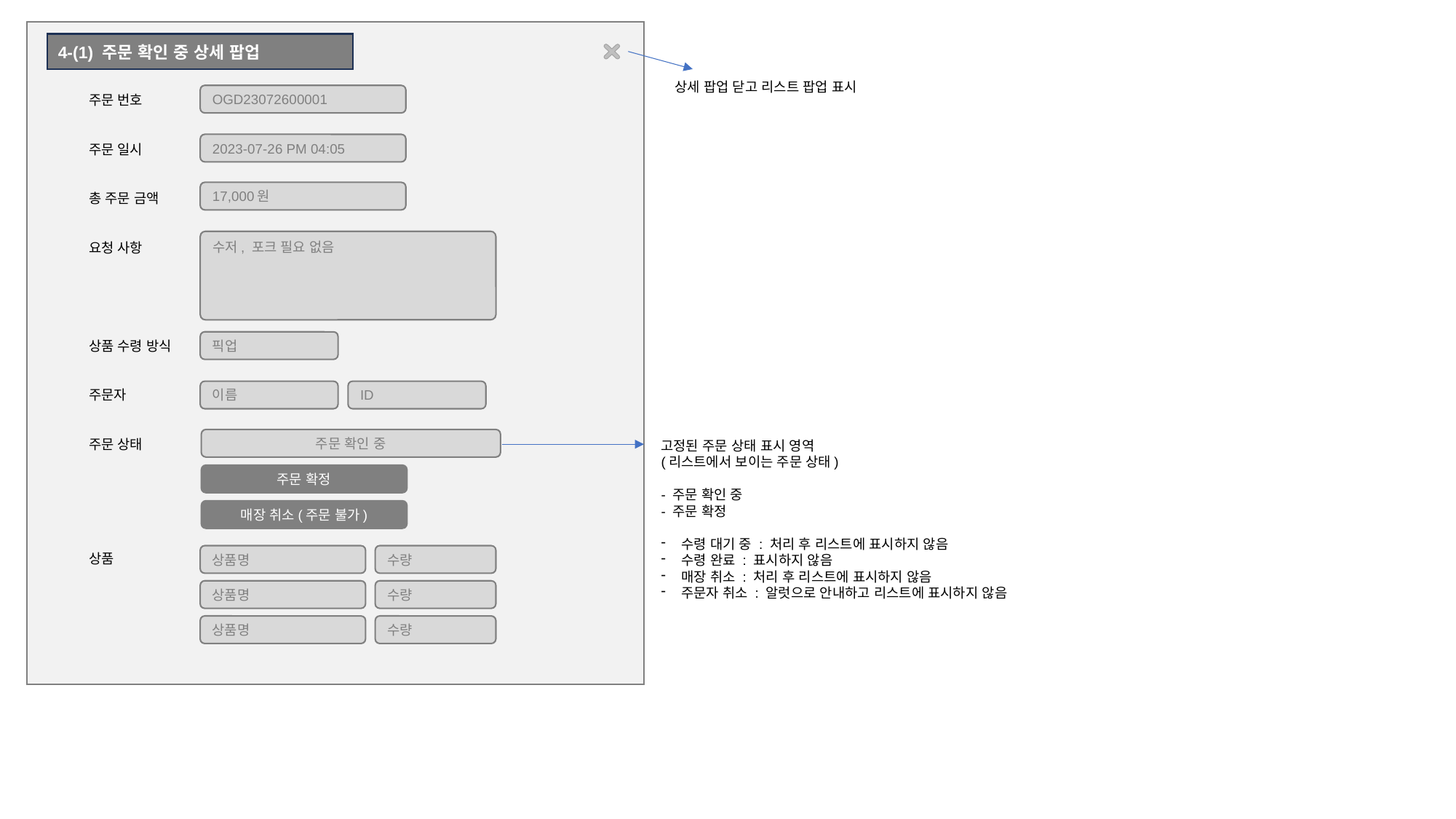

4-(1) 주문 확인 중 상세 팝업

상세 팝업 닫고 리스트 팝업 표시
OGD23072600001
주문 번호

주문 일시

총 주문 금액

요청 사항

상품 수령 방식

주문자

주문 상태

상품

2023-07-26 PM 04:05
17,000원
수저, 포크 필요 없음
픽업
이름
ID
주문 확인 중
고정된 주문 상태 표시 영역
(리스트에서 보이는 주문 상태)

- 주문 확인 중
- 주문 확정

수령 대기 중 : 처리 후 리스트에 표시하지 않음
수령 완료 : 표시하지 않음
매장 취소 : 처리 후 리스트에 표시하지 않음
주문자 취소 : 알럿으로 안내하고 리스트에 표시하지 않음
주문 확정
매장 취소(주문 불가)
상품명
수량
상품명
수량
상품명
수량